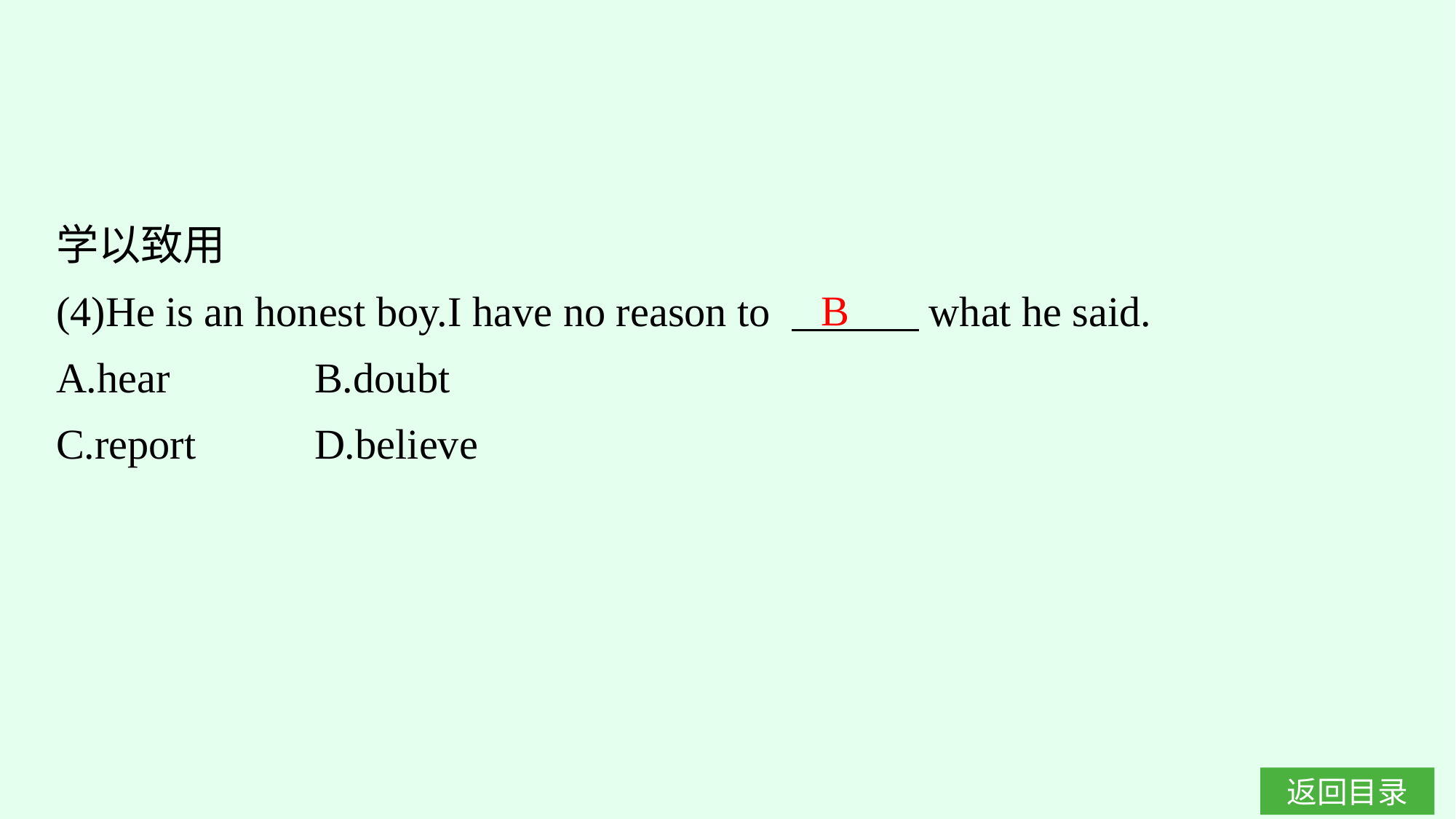

学以致用
(4)He is an honest boy.I have no reason to 　　　what he said.
A.hear		B.doubt
C.report		D.believe
B